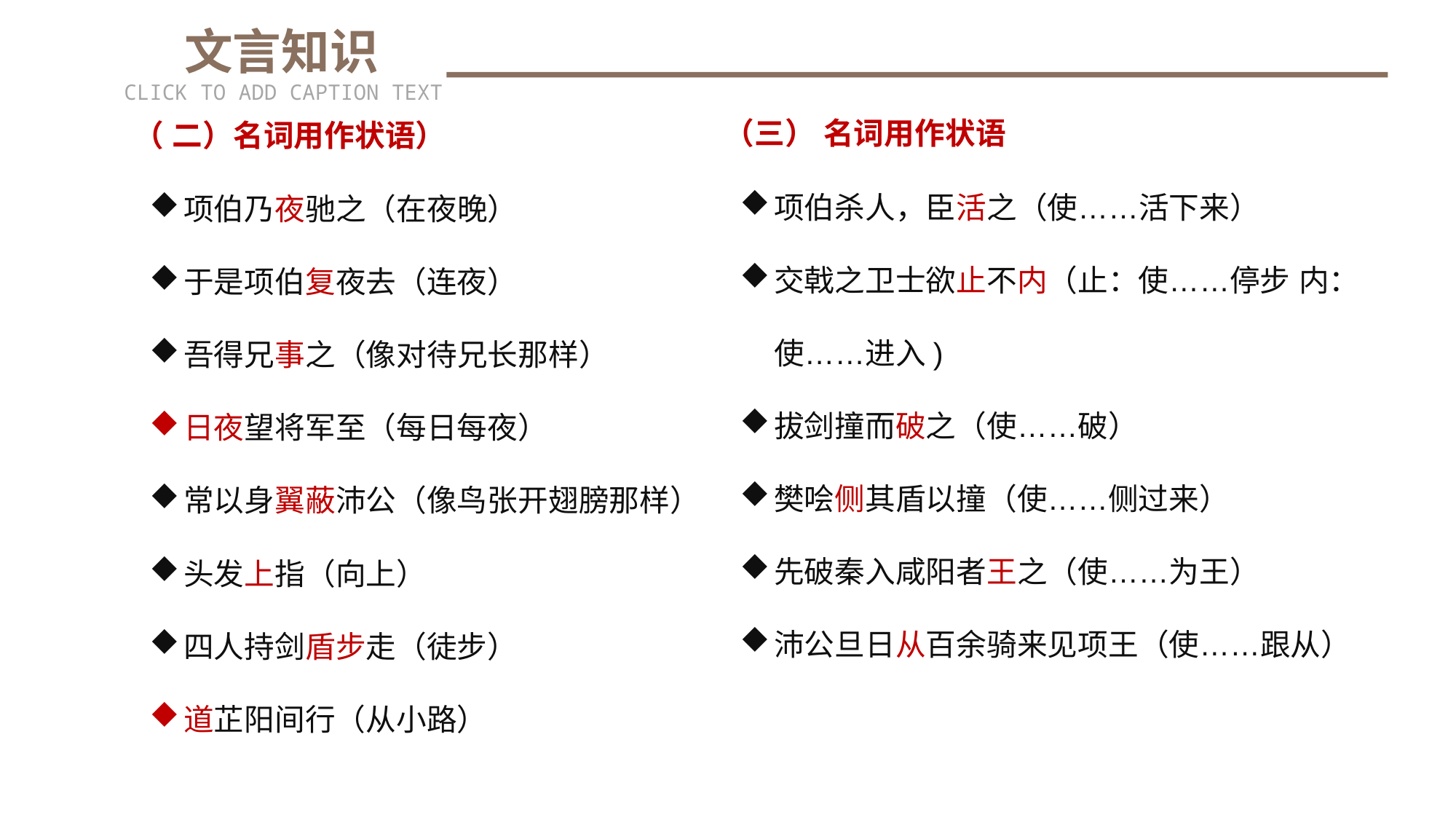

文言知识

CLICK TO ADD CAPTION TEXT
（三） 名词用作状语
（ 二）名词用作状语）
项伯杀人，臣活之（使……活下来）
交戟之卫士欲止不内（止：使……停步 内：使……进入)
拔剑撞而破之（使……破）
樊哙侧其盾以撞（使……侧过来）
先破秦入咸阳者王之（使……为王）
沛公旦日从百余骑来见项王（使……跟从）
项伯乃夜驰之（在夜晚）
于是项伯复夜去（连夜）
吾得兄事之（像对待兄长那样）
日夜望将军至（每日每夜）
常以身翼蔽沛公（像鸟张开翅膀那样）
头发上指（向上）
四人持剑盾步走（徒步）
道芷阳间行（从小路）